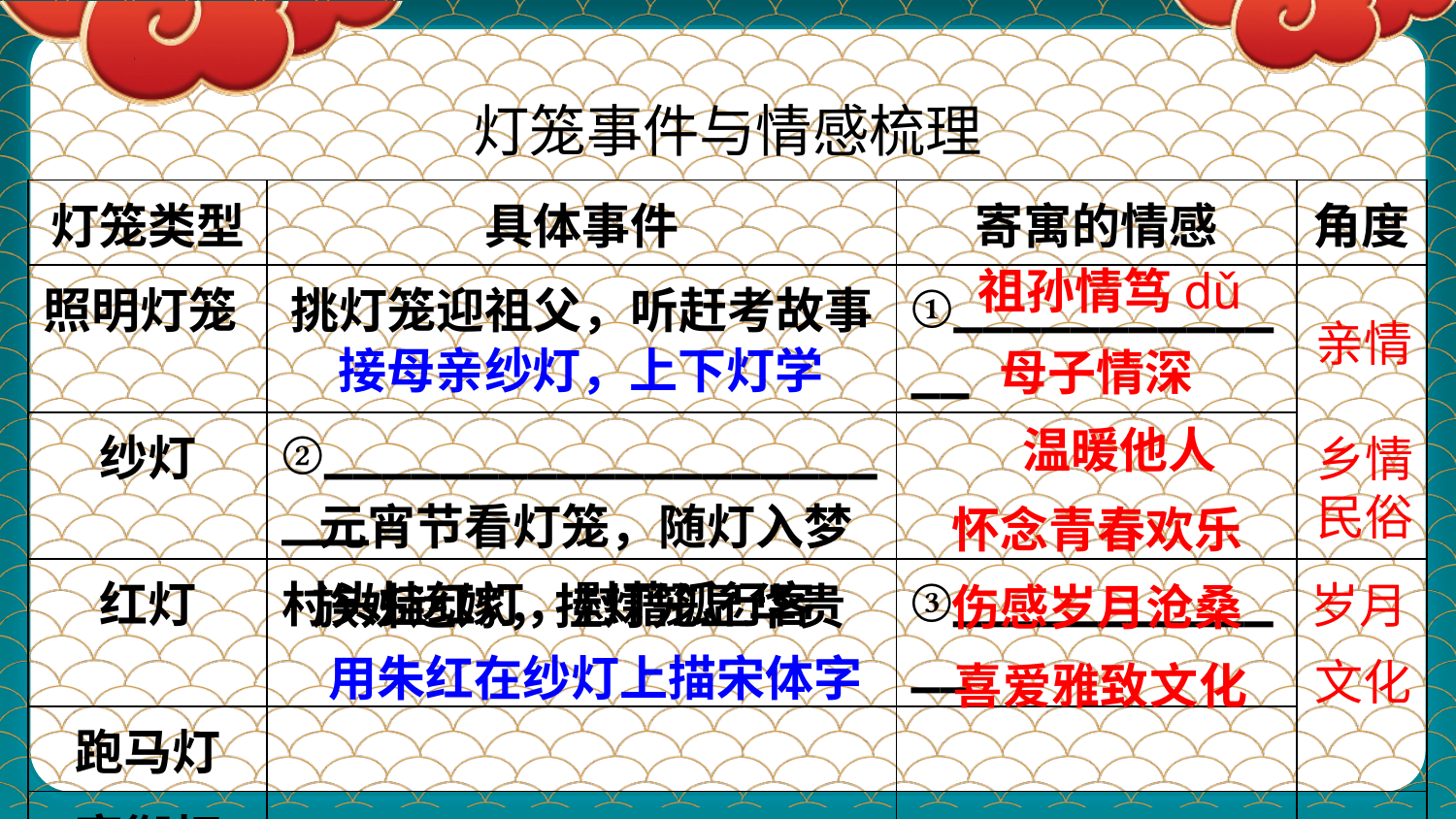

灯笼事件与情感梳理
| 灯笼类型 | 具体事件 | 寄寓的情感 | 角度 |
| --- | --- | --- | --- |
| 照明灯笼 | 挑灯笼迎祖父，听赶考故事 | ①\_\_\_\_\_\_\_\_\_\_\_\_\_ |  |
| 纱灯 | ②\_\_\_\_\_\_\_\_\_\_\_\_\_\_\_\_\_\_\_\_\_\_ |  |  |
| 红灯 | 村头挂红灯，慰藉孤行客 | ③\_\_\_\_\_\_\_\_\_\_\_\_\_ |  |
| 跑马灯 |  |  |  |
| 官衔灯 |  |  |  |
| 朱红纱灯 | ④\_\_\_\_\_\_\_\_\_\_\_\_\_\_\_\_\_\_\_\_\_\_ |  |  |
 祖孙情笃dǔ

亲情
接母亲纱灯，上下灯学
母子情深
   温暖他人
乡情民俗
元宵节看灯笼，随灯入梦

怀念青春欢乐
岁月
族姊远嫁，挂灯笼显华贵
伤感岁月沧桑
 用朱红在纱灯上描宋体字
文化
喜爱雅致文化